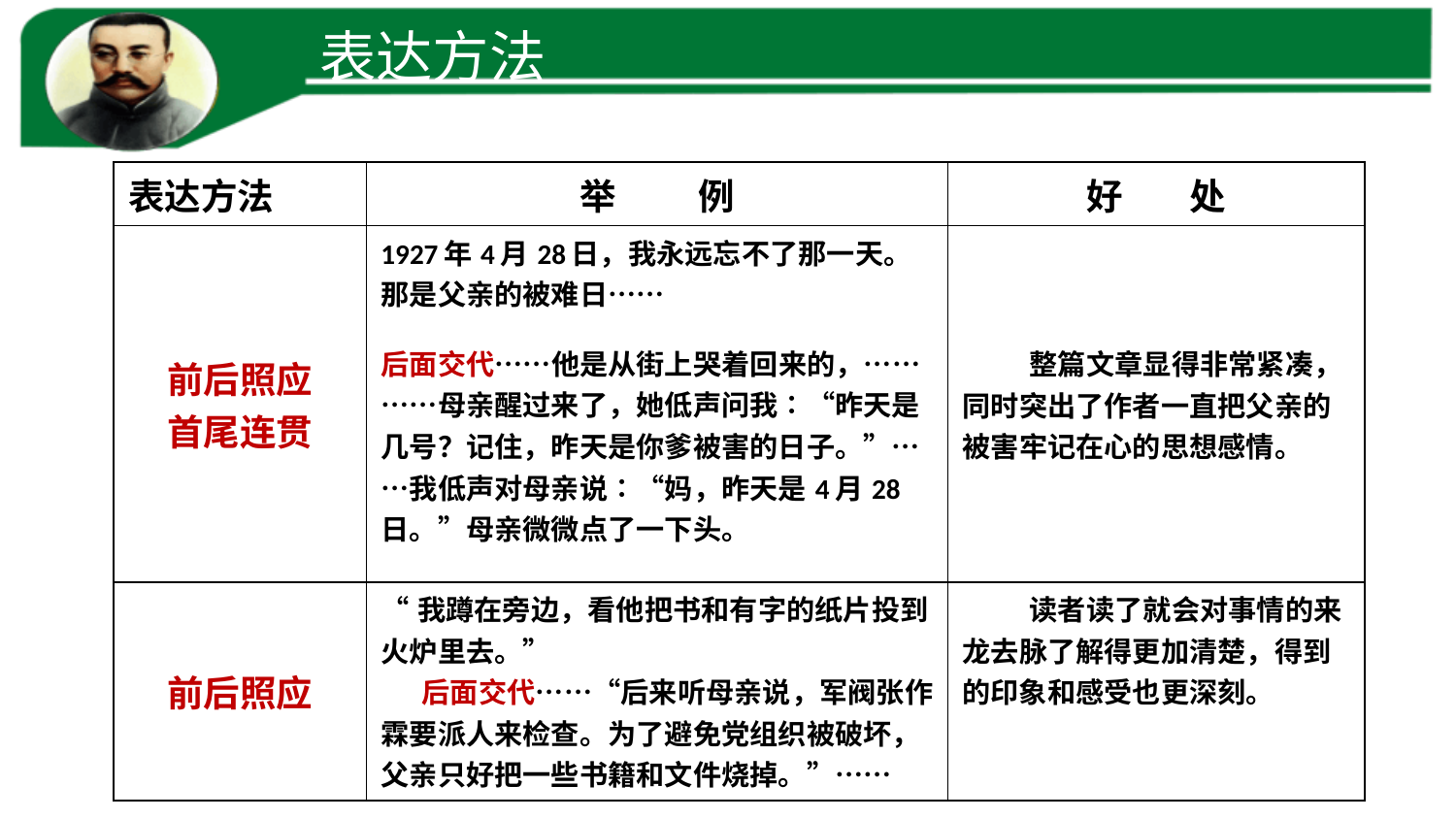

表达方法
| 表达方法 | 举 例 | 好 处 |
| --- | --- | --- |
| 前后照应 首尾连贯 | 1927年4月28日，我永远忘不了那一天。那是父亲的被难日…… 后面交代……他是从街上哭着回来的，…………母亲醒过来了，她低声问我∶“昨天是几号？记住，昨天是你爹被害的日子。”……我低声对母亲说∶“妈，昨天是4月28日。”母亲微微点了一下头。 | 整篇文章显得非常紧凑，同时突出了作者一直把父亲的被害牢记在心的思想感情。 |
| 前后照应 | “我蹲在旁边，看他把书和有字的纸片投到火炉里去。” 后面交代……“后来听母亲说，军阀张作霖要派人来检查。为了避免党组织被破坏，父亲只好把一些书籍和文件烧掉。”…… | 读者读了就会对事情的来龙去脉了解得更加清楚，得到的印象和感受也更深刻。 |